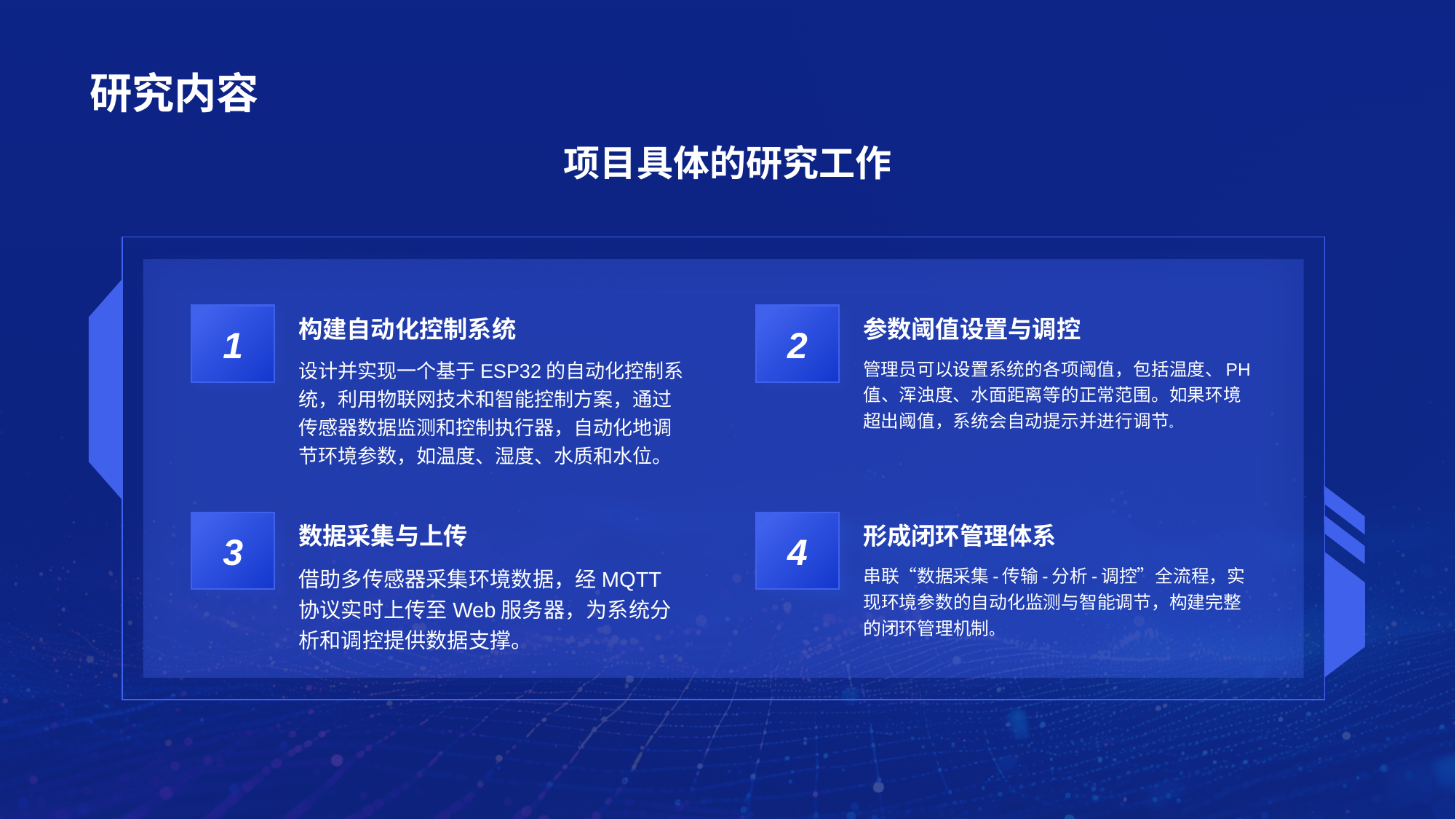

# 研究内容
项目具体的研究工作

构建自动化控制系统
1
设计并实现一个基于ESP32的自动化控制系统，利用物联网技术和智能控制方案，通过传感器数据监测和控制执行器，自动化地调节环境参数，如温度、湿度、水质和水位。
参数阈值设置与调控
2
管理员可以设置系统的各项阈值，包括温度、PH值、浑浊度、水面距离等的正常范围。如果环境超出阈值，系统会自动提示并进行调节。
数据采集与上传
3
借助多传感器采集环境数据，经MQTT协议实时上传至Web服务器，为系统分析和调控提供数据支撑。
形成闭环管理体系
4
串联“数据采集-传输-分析-调控”全流程，实现环境参数的自动化监测与智能调节，构建完整的闭环管理机制。